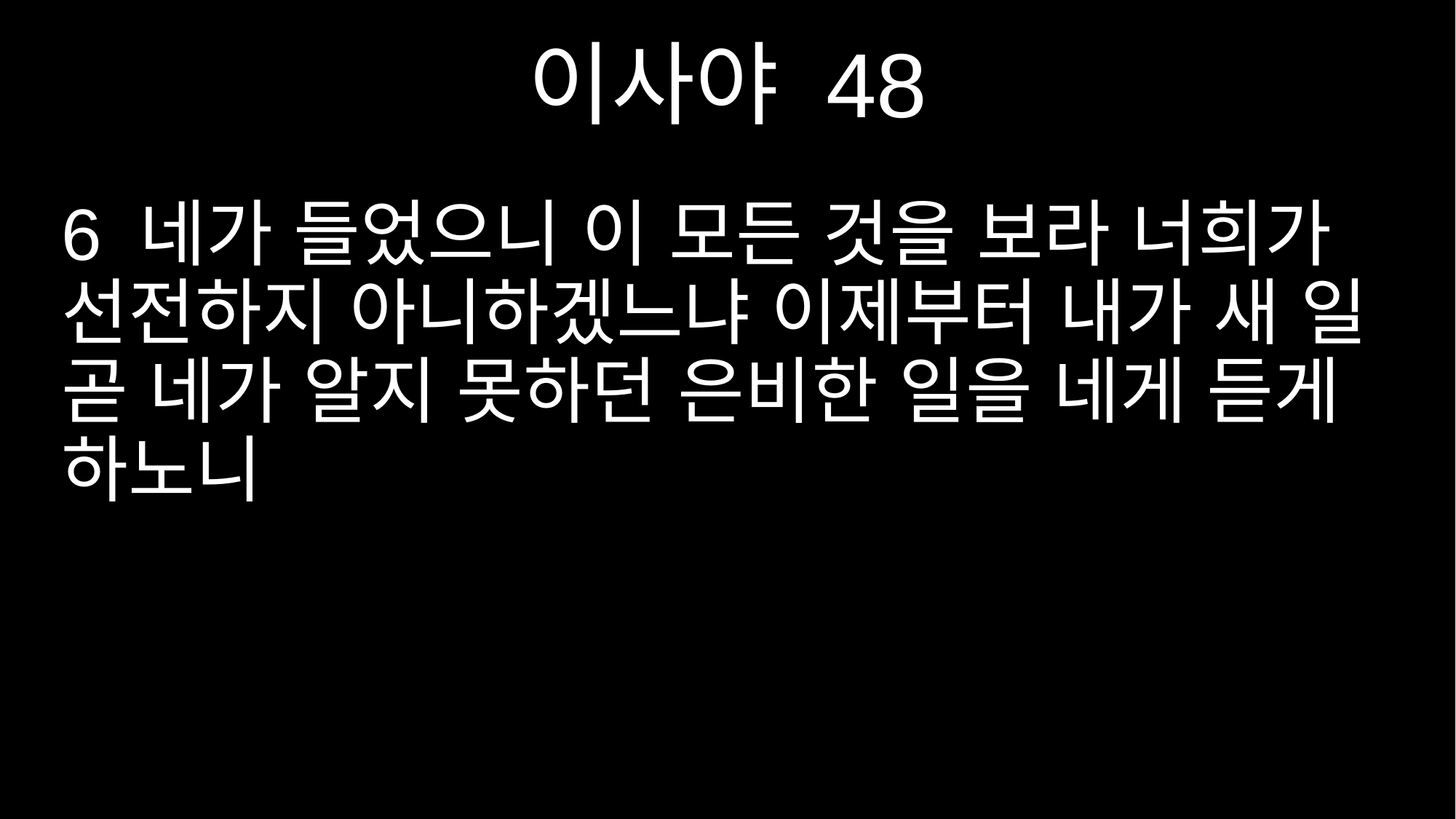

이사야 48
6 네가 들었으니 이 모든 것을 보라 너희가 선전하지 아니하겠느냐 이제부터 내가 새 일 곧 네가 알지 못하던 은비한 일을 네게 듣게 하노니